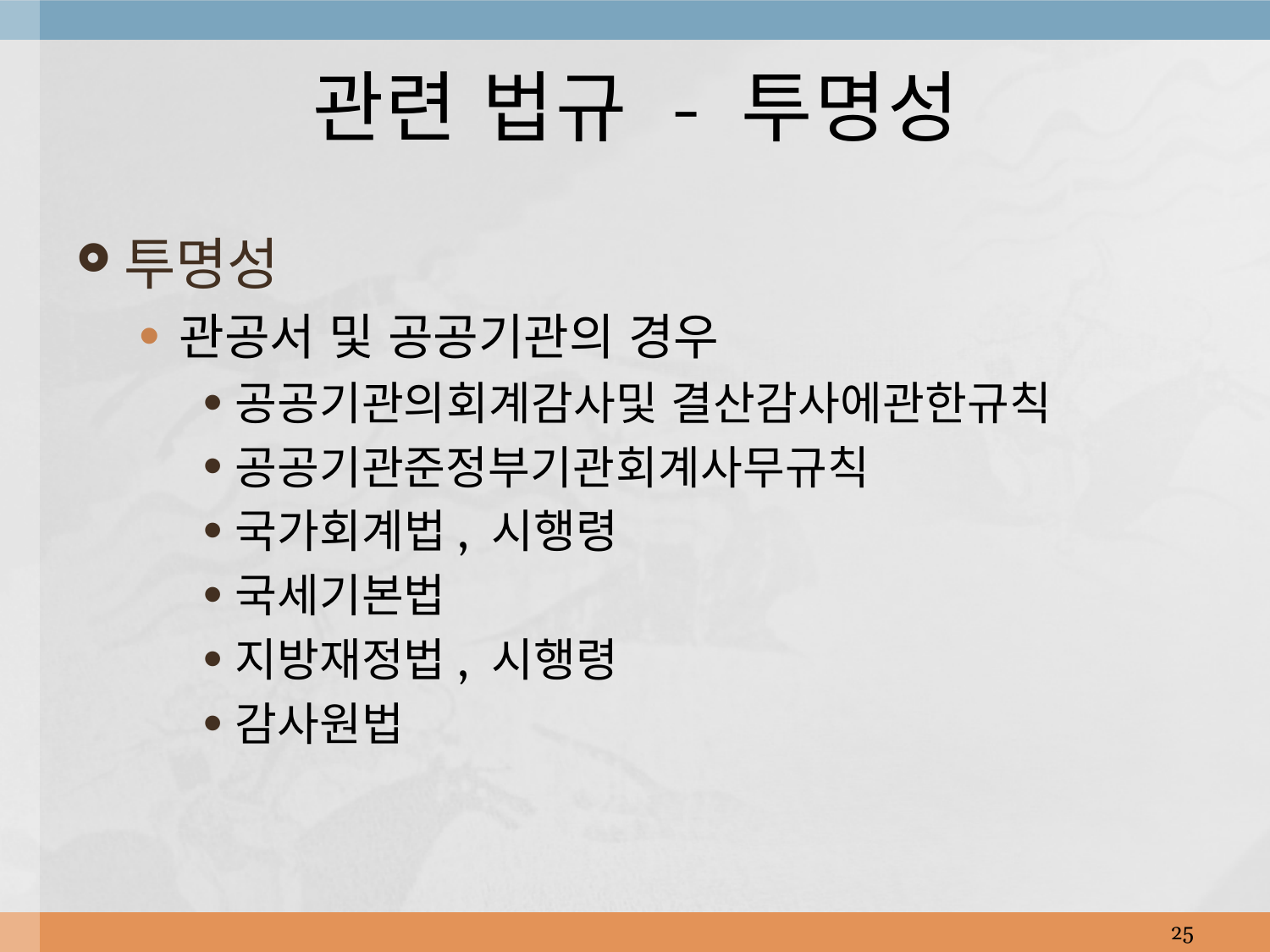

# 관련 법규 - 투명성
투명성
관공서 및 공공기관의 경우
공공기관의회계감사및 결산감사에관한규칙
공공기관준정부기관회계사무규칙
국가회계법, 시행령
국세기본법
지방재정법, 시행령
감사원법

25